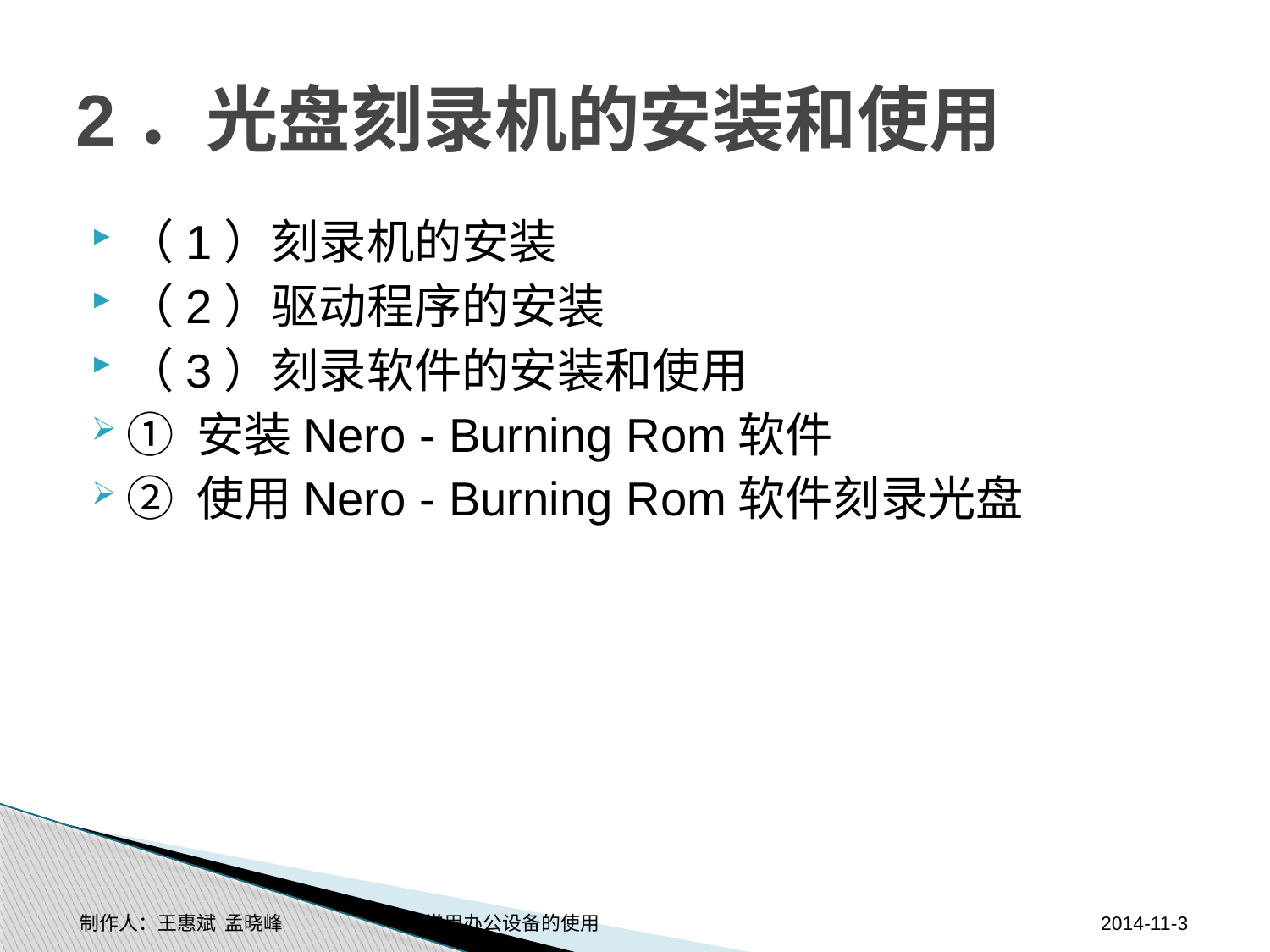

# 2．光盘刻录机的安装和使用
（1）刻录机的安装
（2）驱动程序的安装
（3）刻录软件的安装和使用
① 安装Nero - Burning Rom软件
② 使用Nero - Burning Rom软件刻录光盘

制作人：王惠斌  孟晓峰                                常用办公设备的使用
2014-11-3